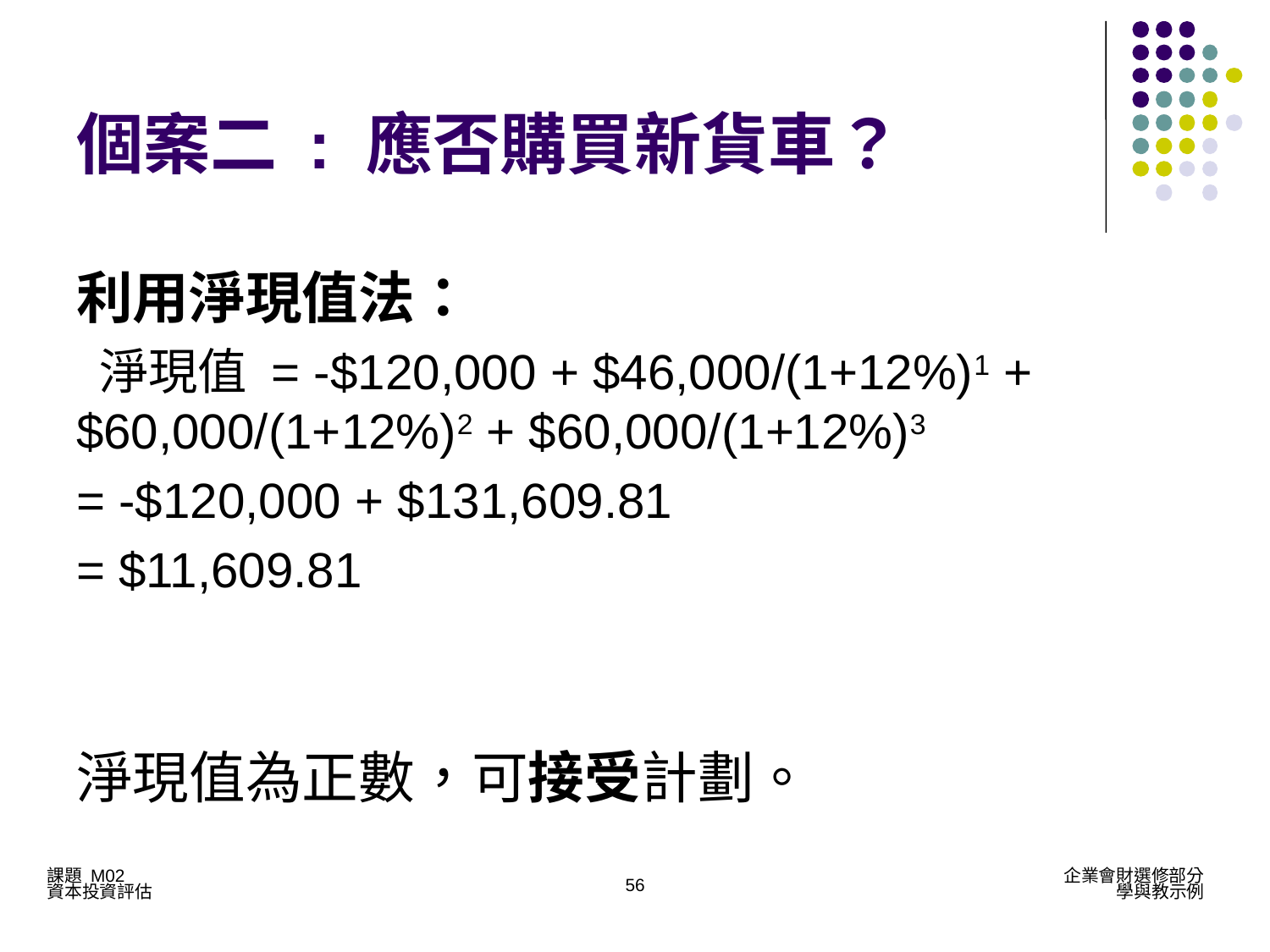

個案二 : 應否購買新貨車？
利用淨現值法：
 淨現值 = -$120,000 + $46,000/(1+12%)1 +    $60,000/(1+12%)2 + $60,000/(1+12%)3
= -$120,000 + $131,609.81
= $11,609.81

淨現值為正數，可接受計劃。

56